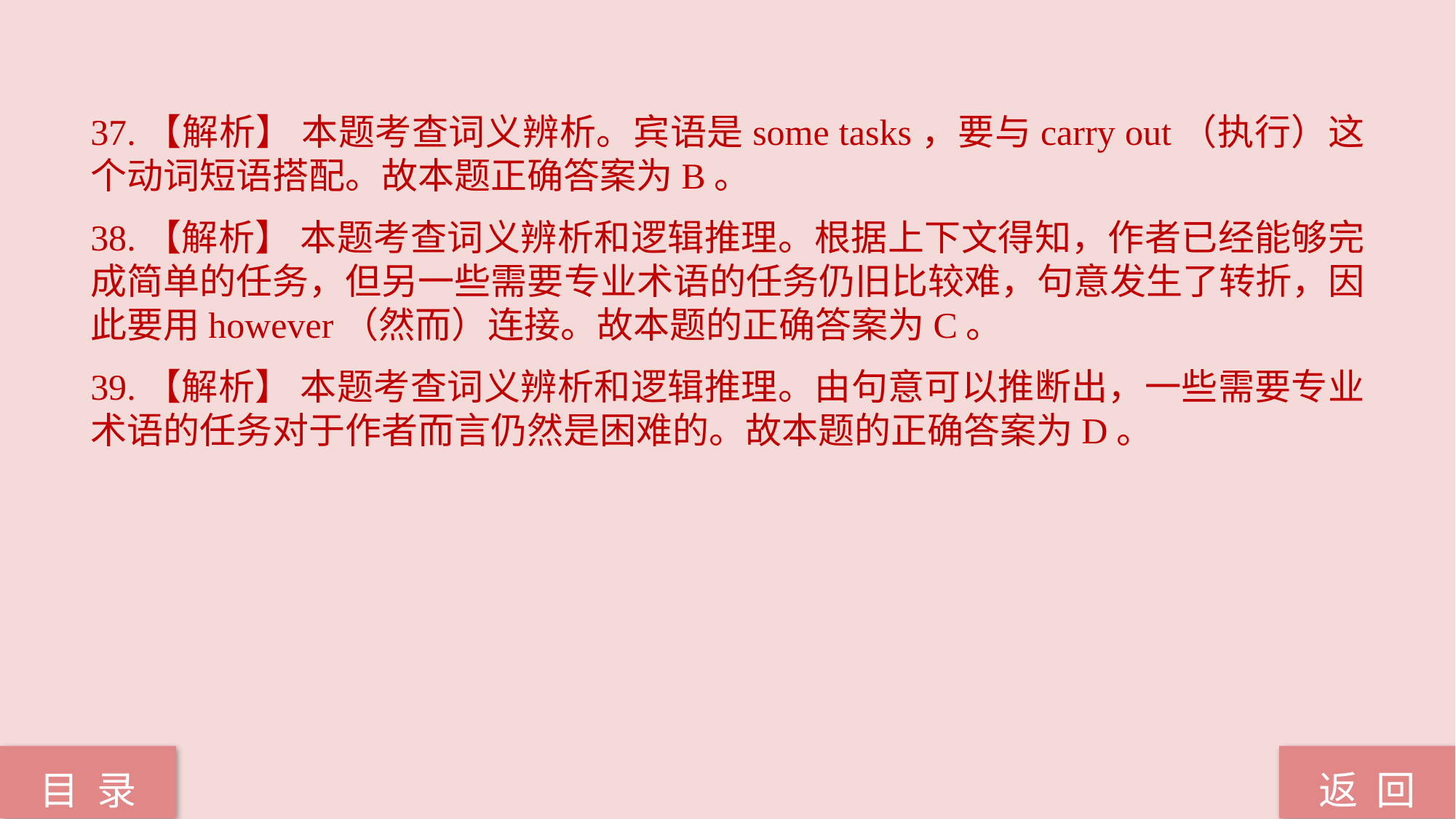

37.【解析】 本题考查词义辨析。宾语是some tasks，要与carry out（执行）这个动词短语搭配。故本题正确答案为B。
38.【解析】 本题考查词义辨析和逻辑推理。根据上下文得知，作者已经能够完成简单的任务，但另一些需要专业术语的任务仍旧比较难，句意发生了转折，因此要用however（然而）连接。故本题的正确答案为C。
39.【解析】 本题考查词义辨析和逻辑推理。由句意可以推断出，一些需要专业术语的任务对于作者而言仍然是困难的。故本题的正确答案为D。
返  回